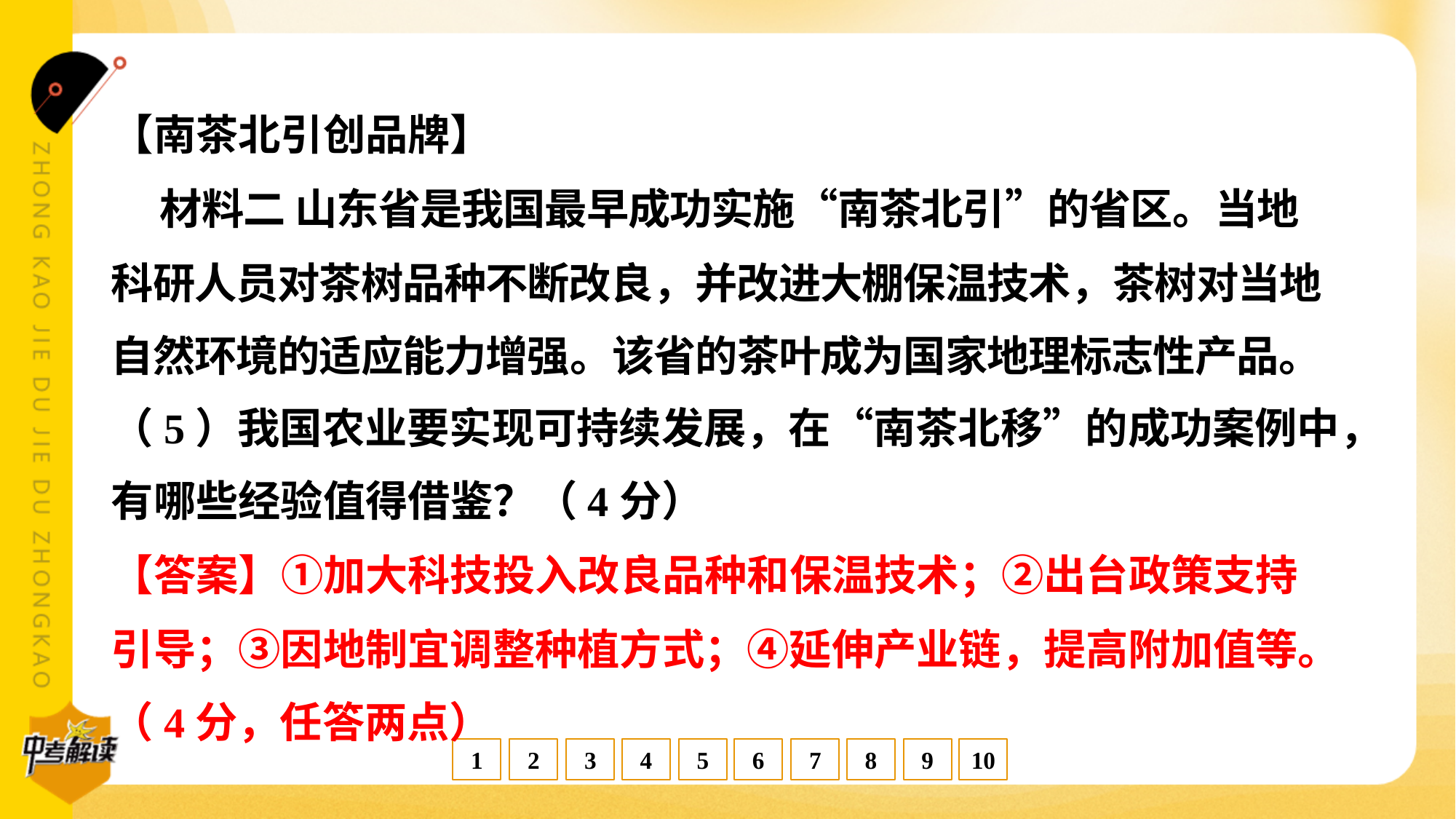

【南茶北引创品牌】
    材料二 山东省是我国最早成功实施“南茶北引”的省区。当地
科研人员对茶树品种不断改良，并改进大棚保温技术，茶树对当地
自然环境的适应能力增强。该省的茶叶成为国家地理标志性产品。
（5）我国农业要实现可持续发展，在“南茶北移”的成功案例中，
有哪些经验值得借鉴？（4分）
【答案】①加大科技投入改良品种和保温技术；②出台政策支持
引导；③因地制宜调整种植方式；④延伸产业链，提高附加值等。
（4分，任答两点）